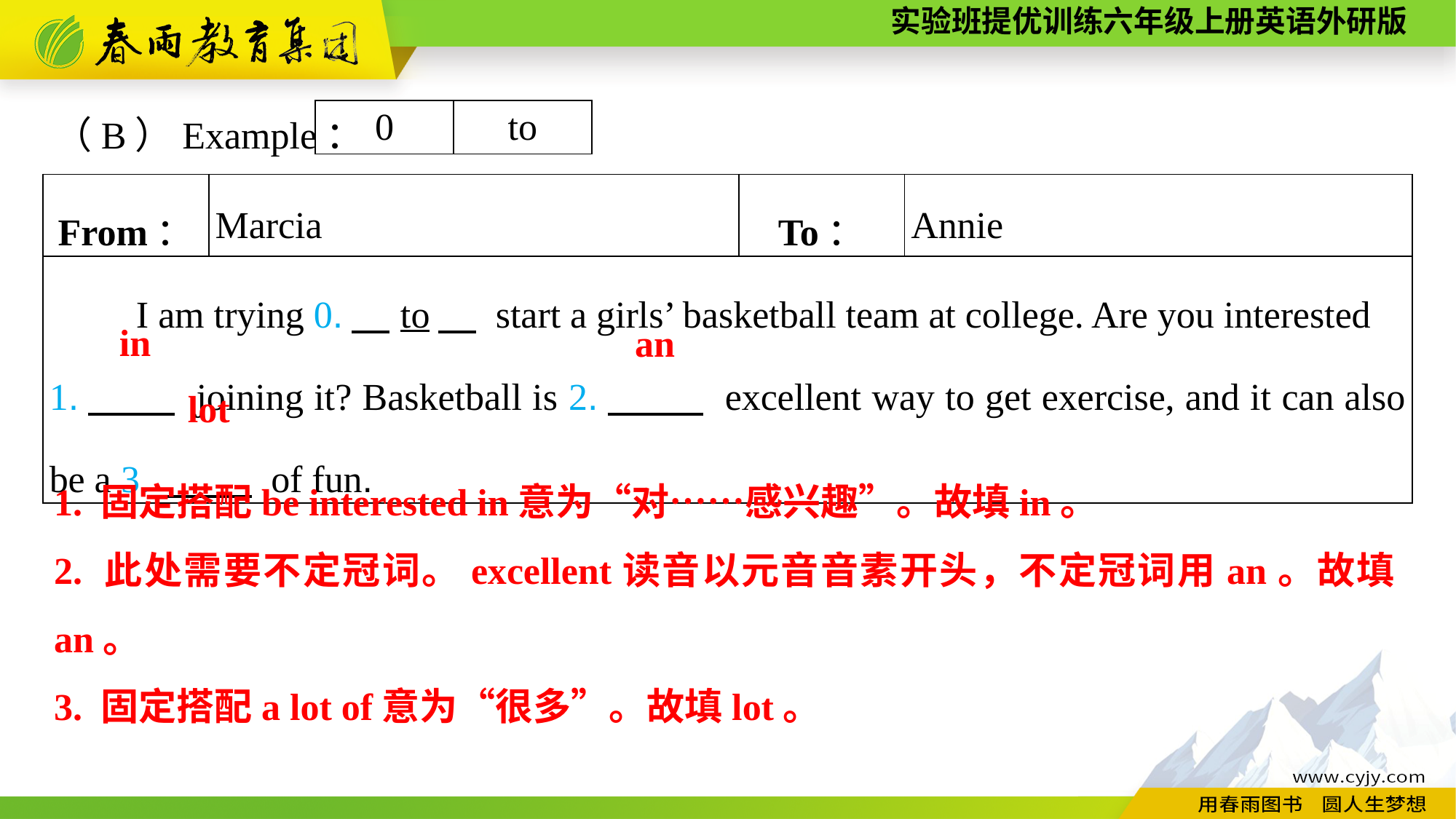

（B）Example：
| 0 | to |
| --- | --- |
| From： | Marcia | To： | Annie |
| --- | --- | --- | --- |
| I am trying 0.　to　 start a girls’ basketball team at college. Are you interested 1.　　 joining it? Basketball is 2.　　 excellent way to get exercise, and it can also be a 3.　　 of fun. |  |  |  |
in
an
lot
1. 固定搭配be interested in意为“对……感兴趣”。故填in。
2. 此处需要不定冠词。excellent读音以元音音素开头，不定冠词用an。故填an。
3. 固定搭配a lot of意为“很多”。故填lot。